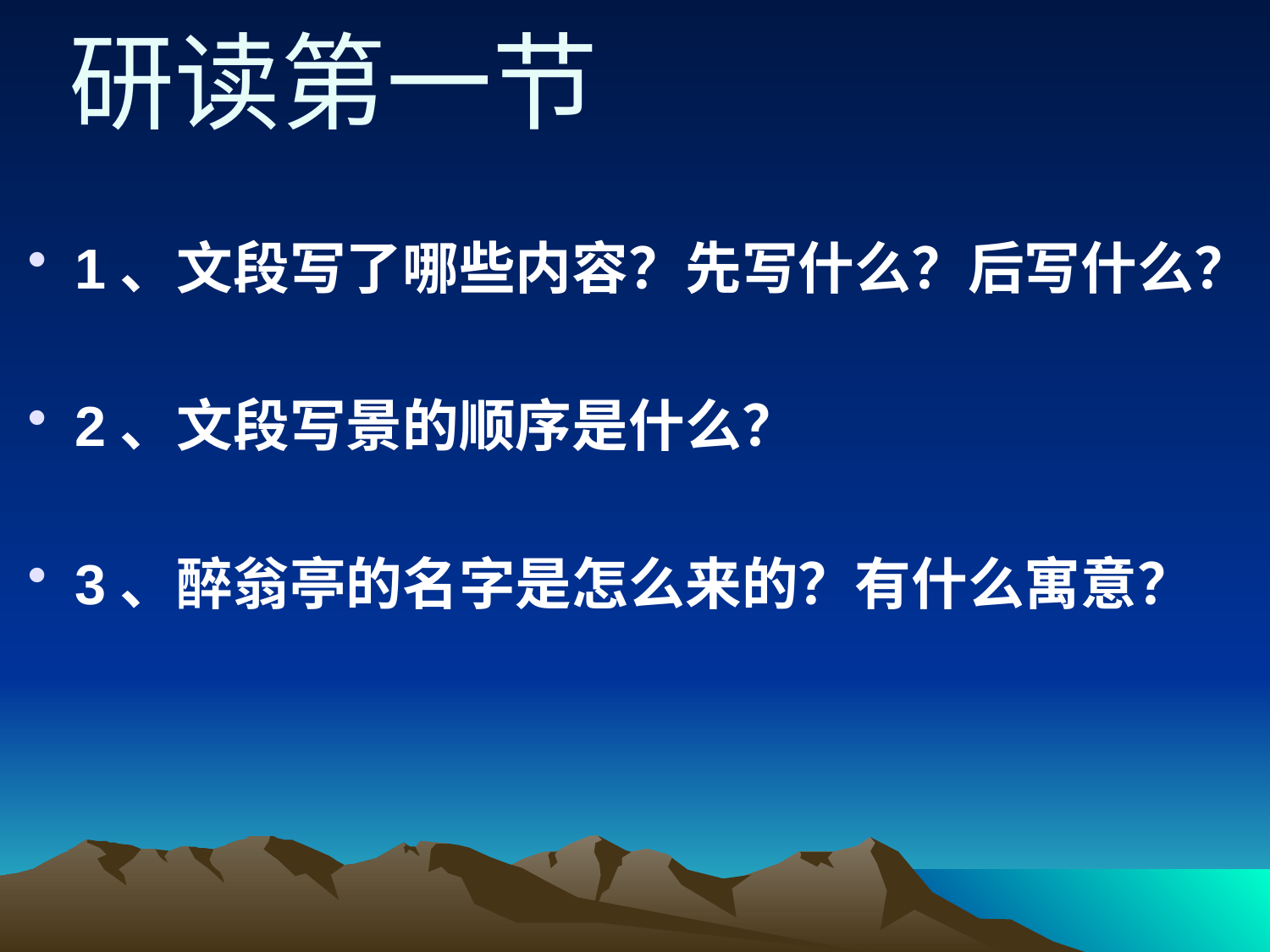

研读第一节
1、文段写了哪些内容？先写什么？后写什么？

2、文段写景的顺序是什么？

3、醉翁亭的名字是怎么来的？有什么寓意？